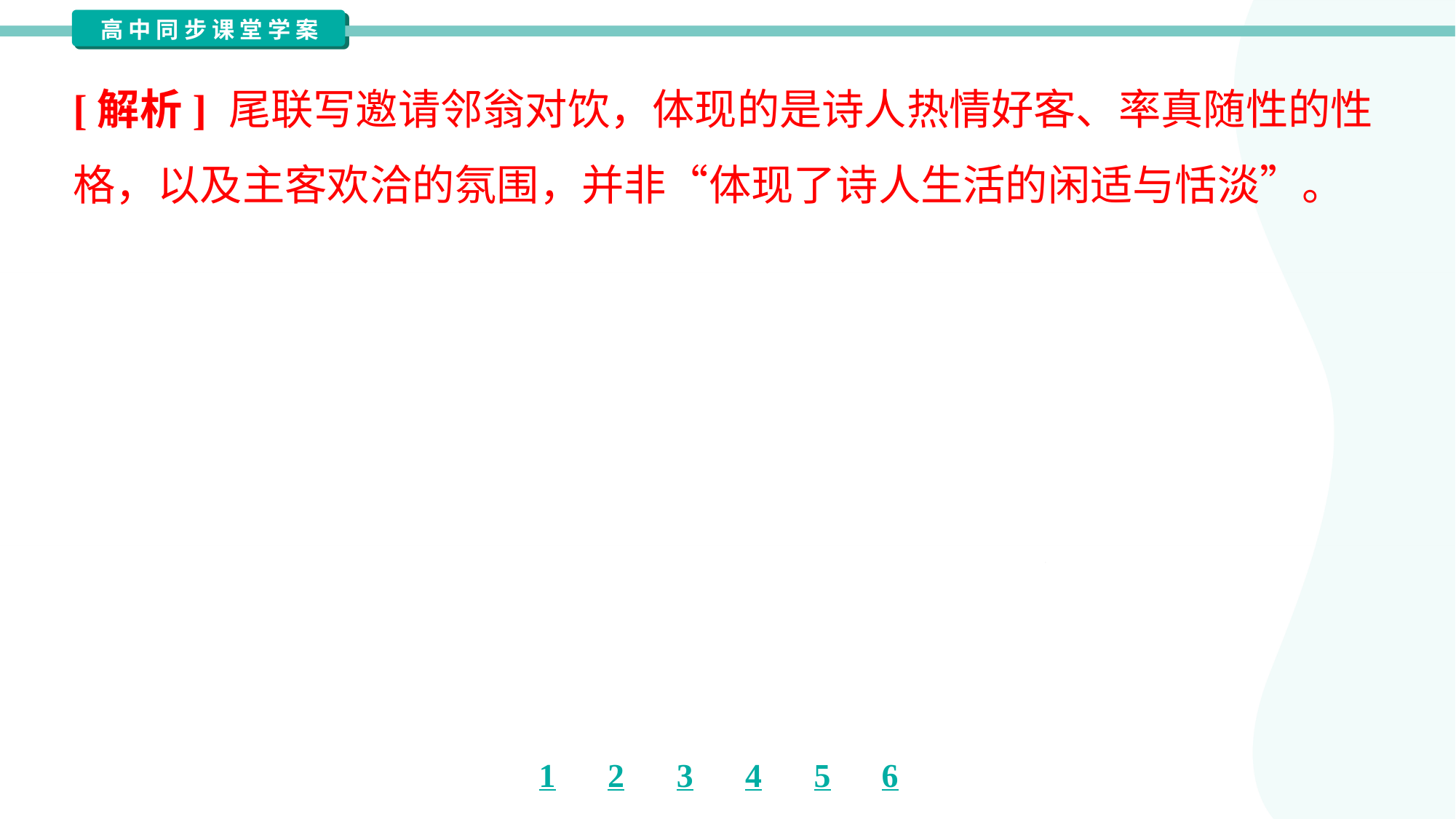

[解析] 尾联写邀请邻翁对饮，体现的是诗人热情好客、率真随性的性
格，以及主客欢洽的氛围，并非“体现了诗人生活的闲适与恬淡”。